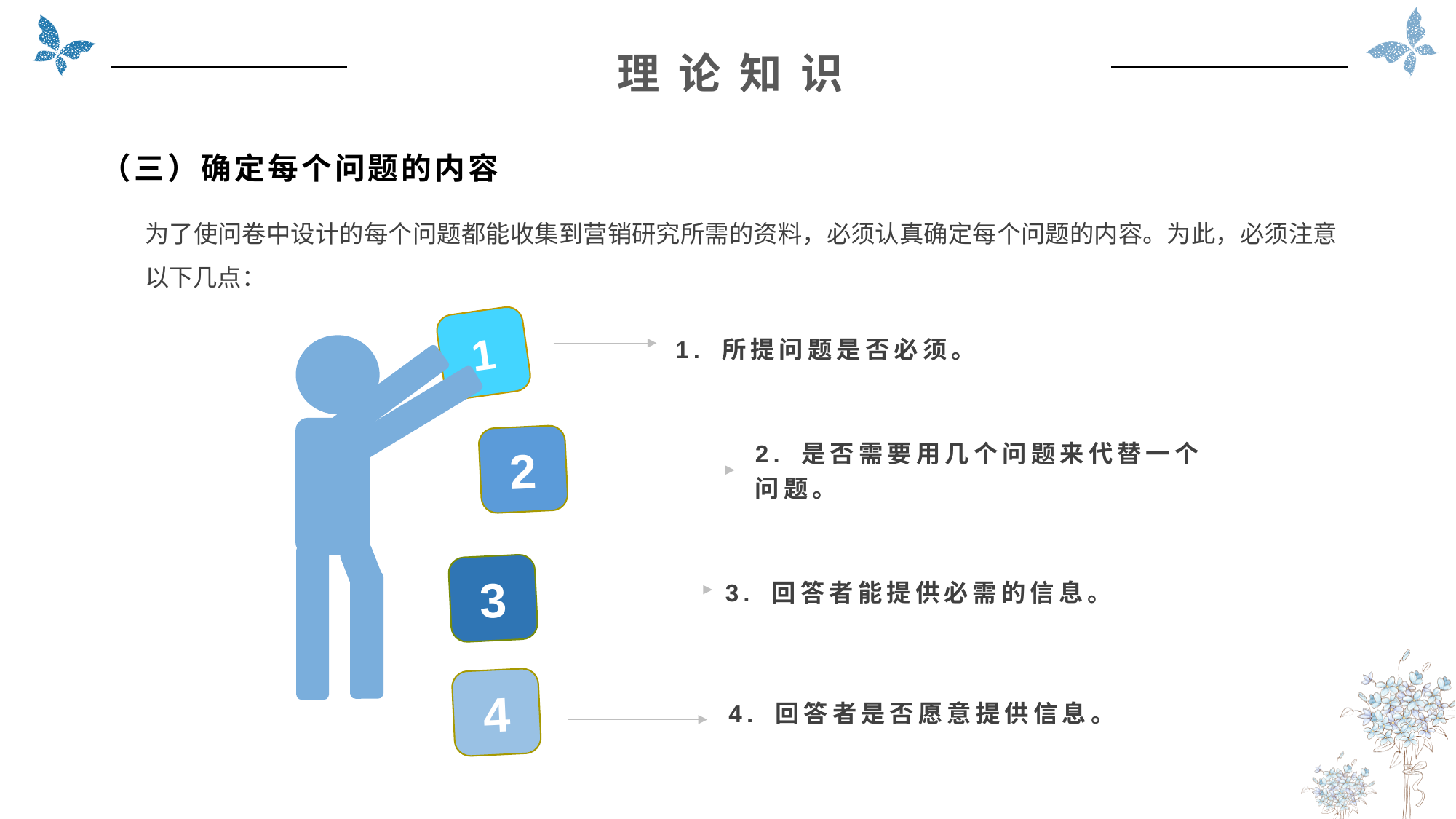

理 论 知 识
（三）确定每个问题的内容
为了使问卷中设计的每个问题都能收集到营销研究所需的资料，必须认真确定每个问题的内容。为此，必须注意以下几点：
1. 所提问题是否必须。
1

2. 是否需要用几个问题来代替一个问题。
2
3. 回答者能提供必需的信息。
3
4. 回答者是否愿意提供信息。
4